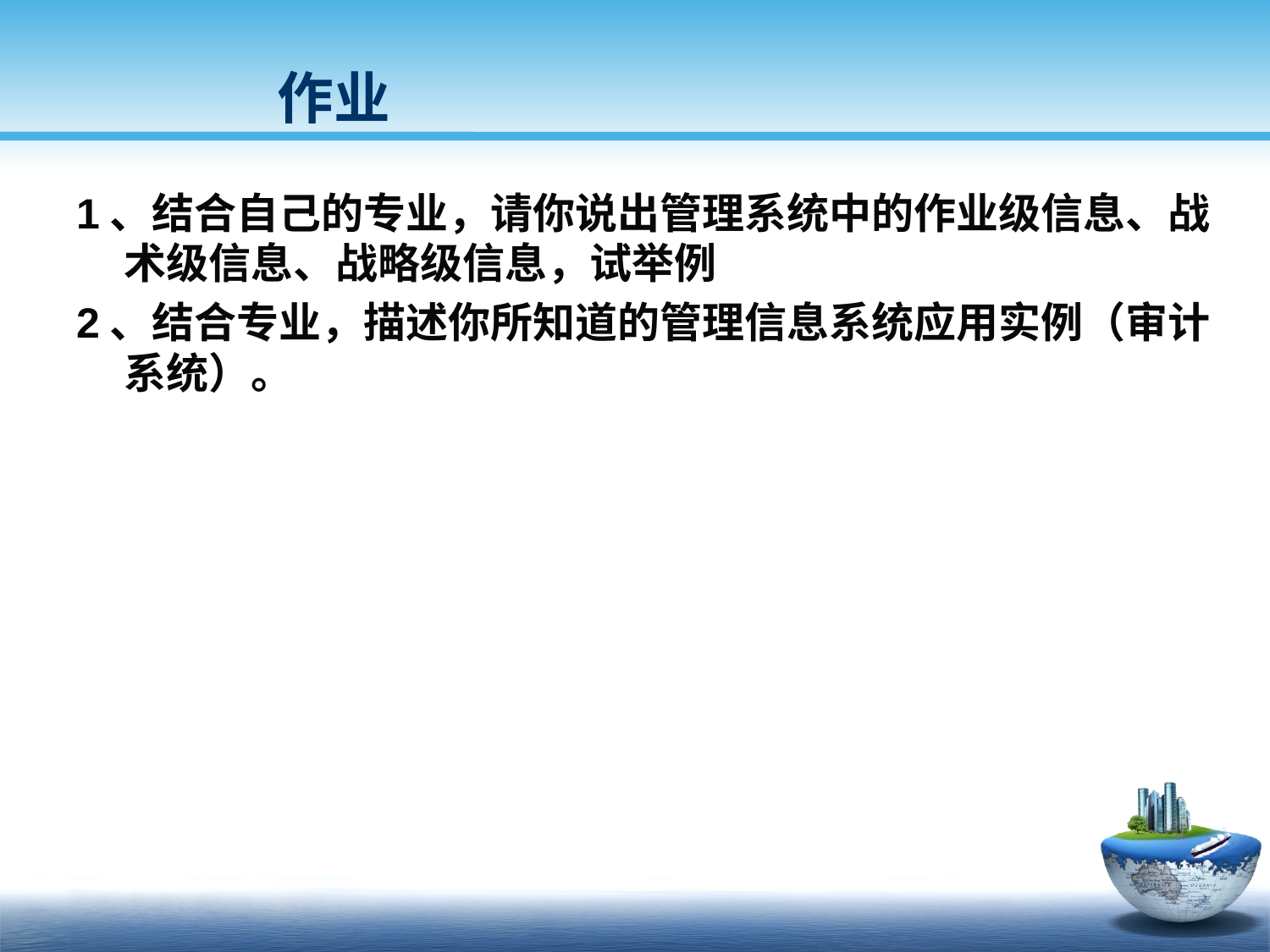

作业
1、结合自己的专业，请你说出管理系统中的作业级信息、战术级信息、战略级信息，试举例
2、结合专业，描述你所知道的管理信息系统应用实例（审计系统）。